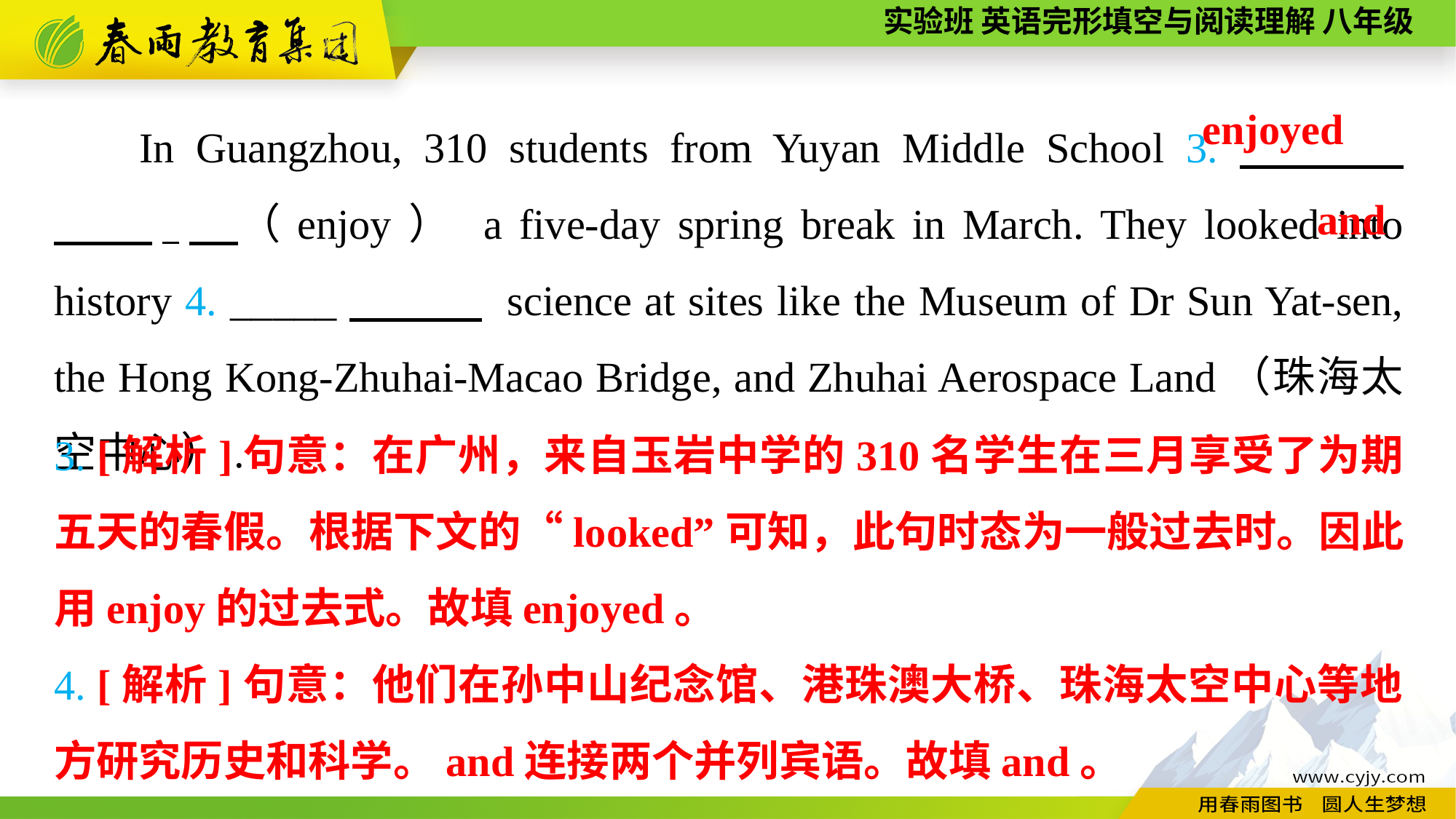

In Guangzhou, 310 students from Yuyan Middle School 3.　       　　.　（enjoy） a five-day spring break in March. They looked into history 4. _____　　　 science at sites like the Museum of Dr Sun Yat-sen, the Hong Kong-Zhuhai-Macao Bridge, and Zhuhai Aerospace Land（珠海太空中心）.
enjoyed
and
3. [解析]句意：在广州，来自玉岩中学的310名学生在三月享受了为期五天的春假。根据下文的“looked”可知，此句时态为一般过去时。因此用enjoy的过去式。故填enjoyed。
4. [解析]句意：他们在孙中山纪念馆、港珠澳大桥、珠海太空中心等地方研究历史和科学。and连接两个并列宾语。故填and。